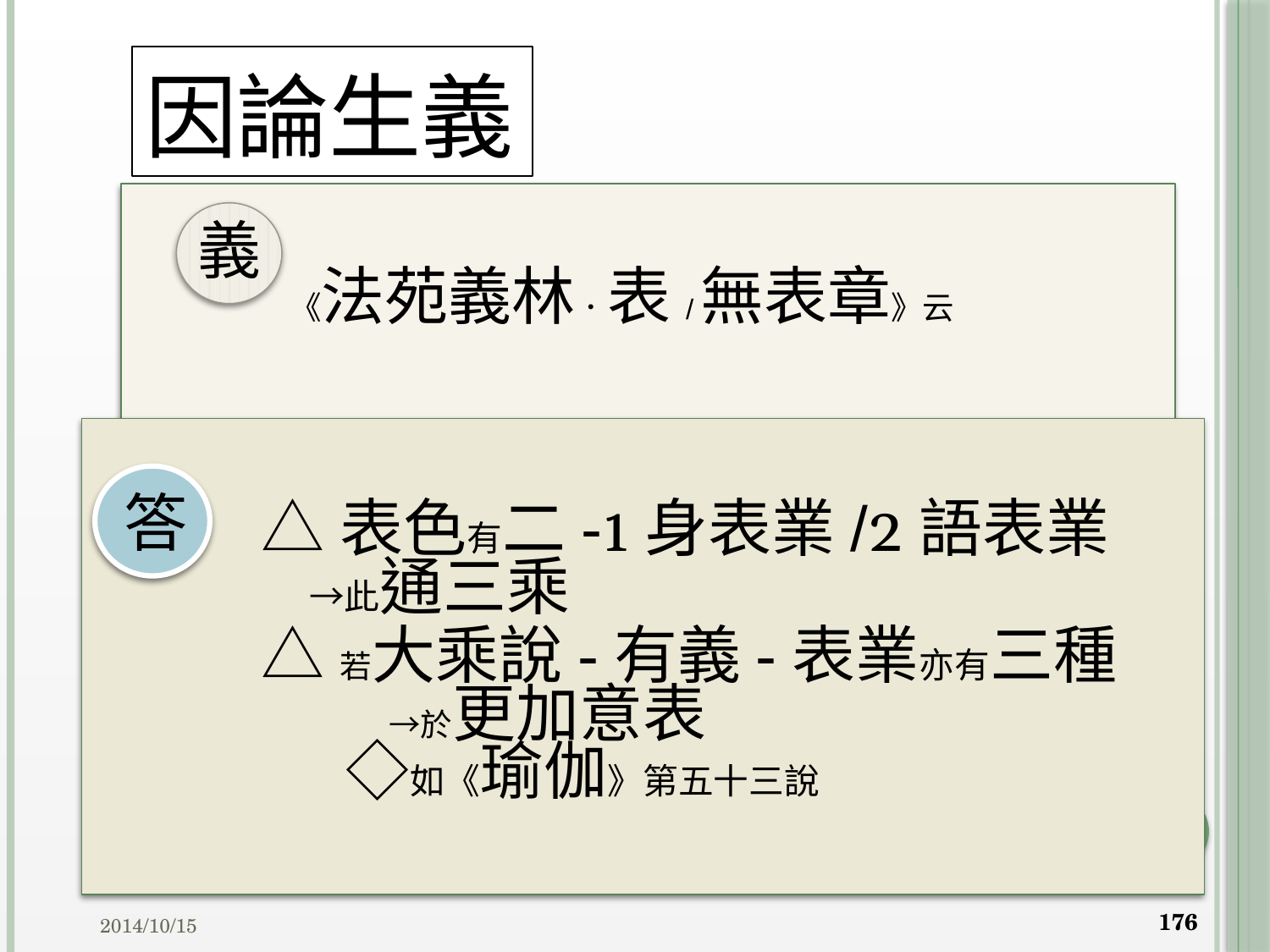

# 因論生義
《法苑義林．表/無表章》云
△表色有二-1身表業/2語表業            →此通三乘
△若大乘說-有義-表業亦有三種             →於更加意表                                       ◇如《瑜伽》第五十三說
義
答
2014/10/15
176